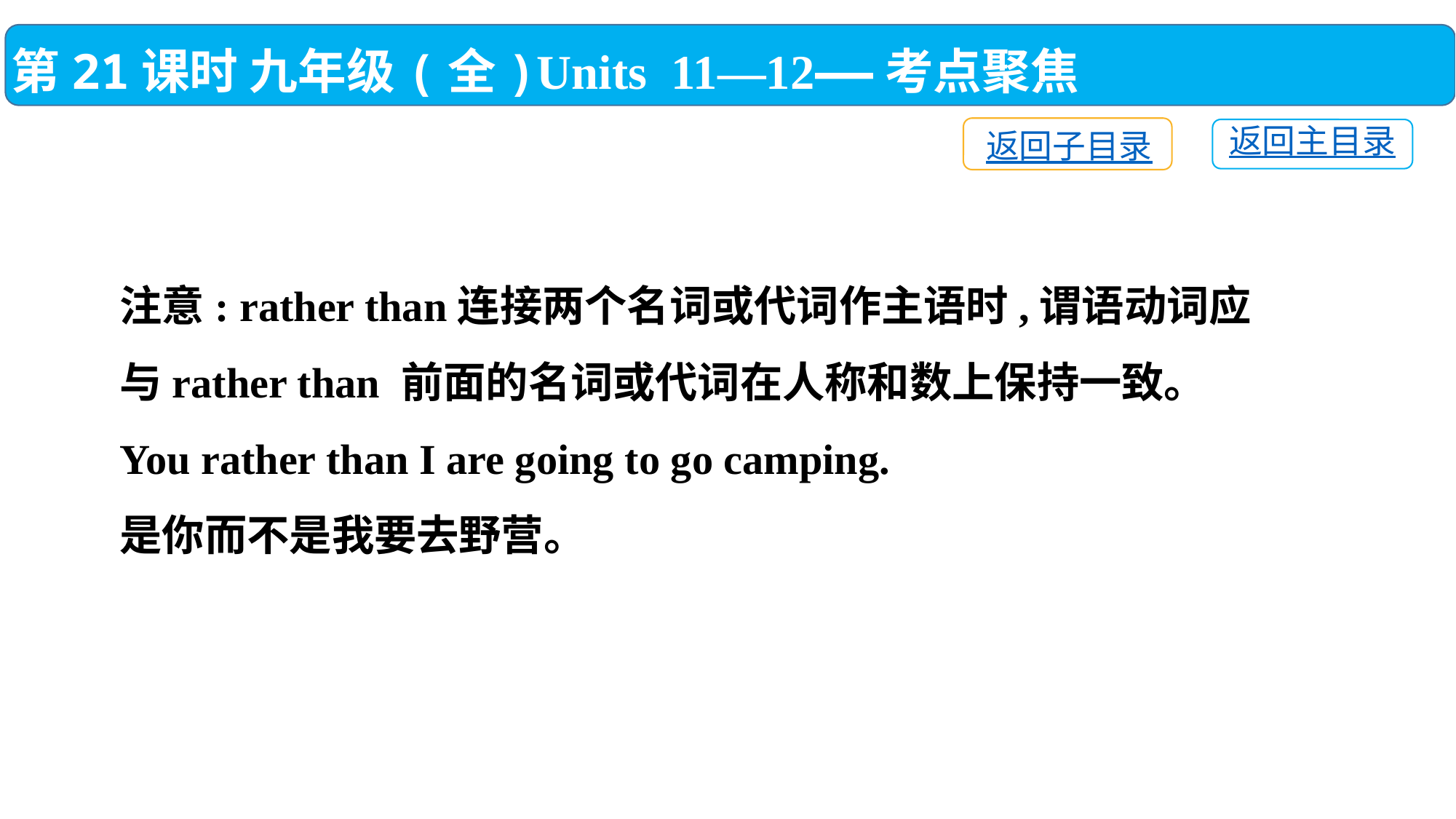

第21课时 九年级(全)Units  11—12——考点聚焦

返回子目录
返回主目录

注意: rather than连接两个名词或代词作主语时,谓语动词应与rather than 前面的名词或代词在人称和数上保持一致。
You rather than I are going to go camping.
是你而不是我要去野营。